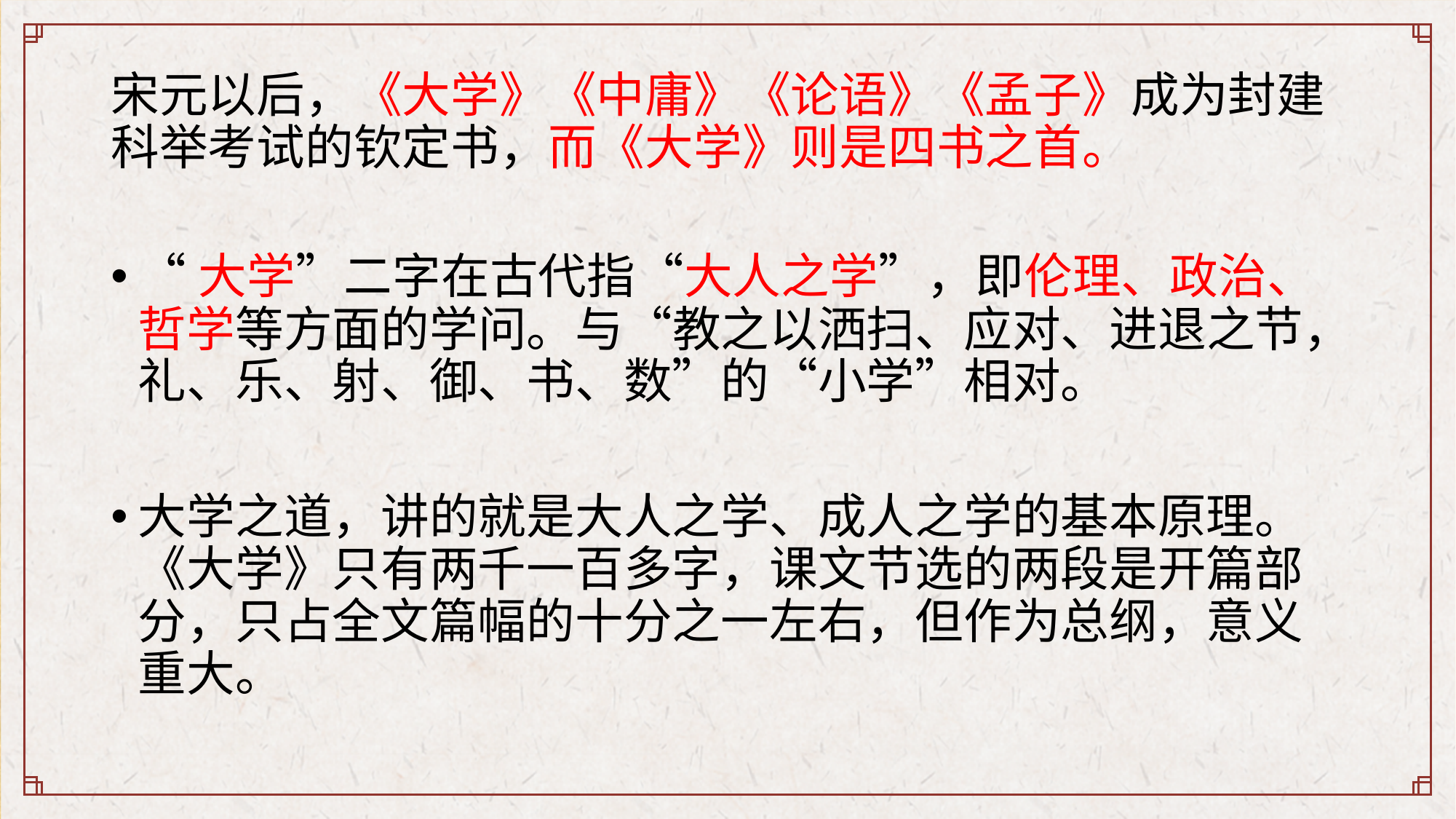

# 宋元以后，《大学》《中庸》《论语》《孟子》成为封建科举考试的钦定书，而《大学》则是四书之首。
“大学”二字在古代指“大人之学”，即伦理、政治、哲学等方面的学问。与“教之以洒扫、应对、进退之节，礼、乐、射、御、书、数”的“小学”相对。

大学之道，讲的就是大人之学、成人之学的基本原理。《大学》只有两千一百多字，课文节选的两段是开篇部分，只占全文篇幅的十分之一左右，但作为总纲，意义重大。